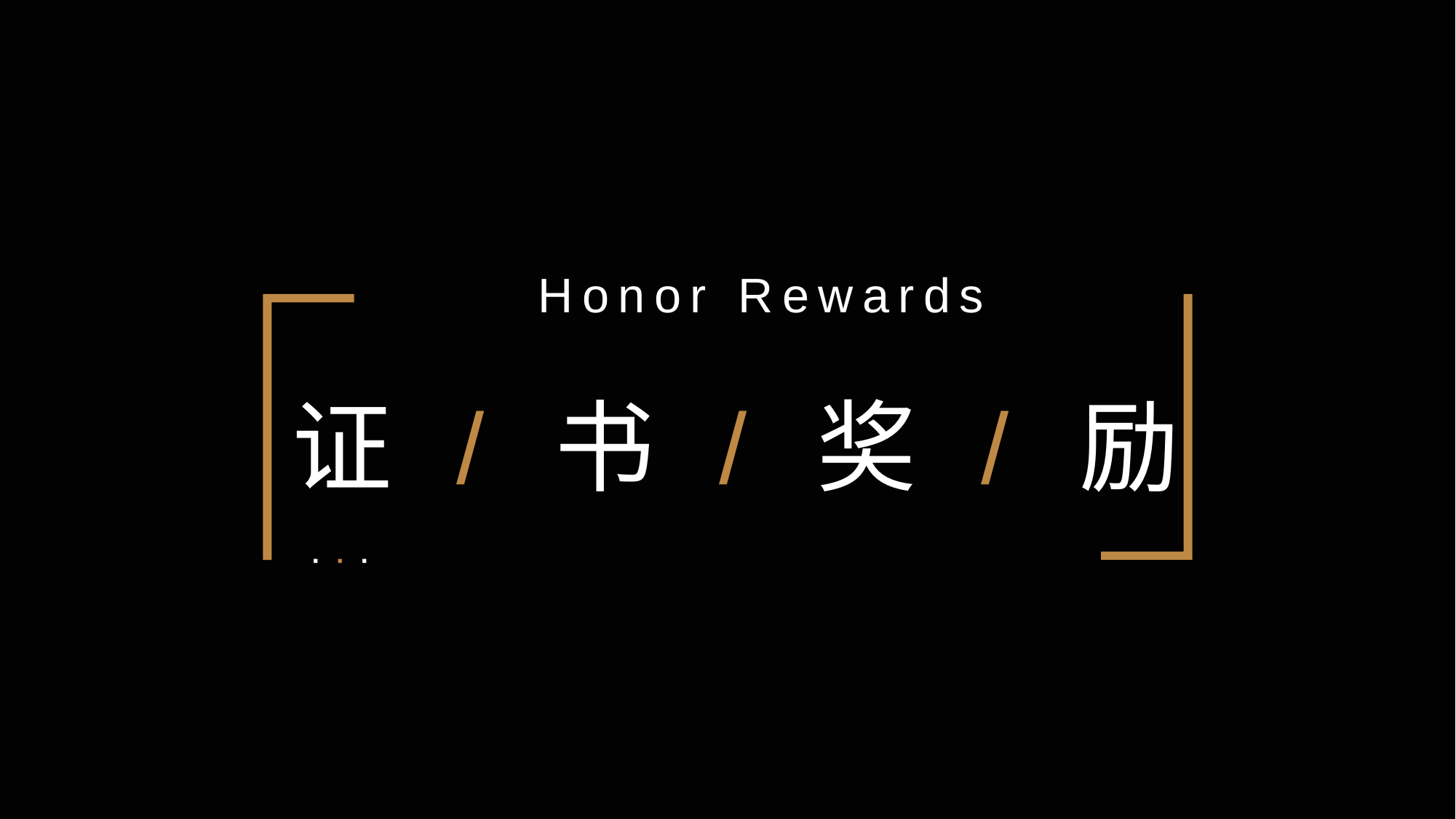

Honor Rewards

证 / 书 / 奖 / 励
·  ·  ·